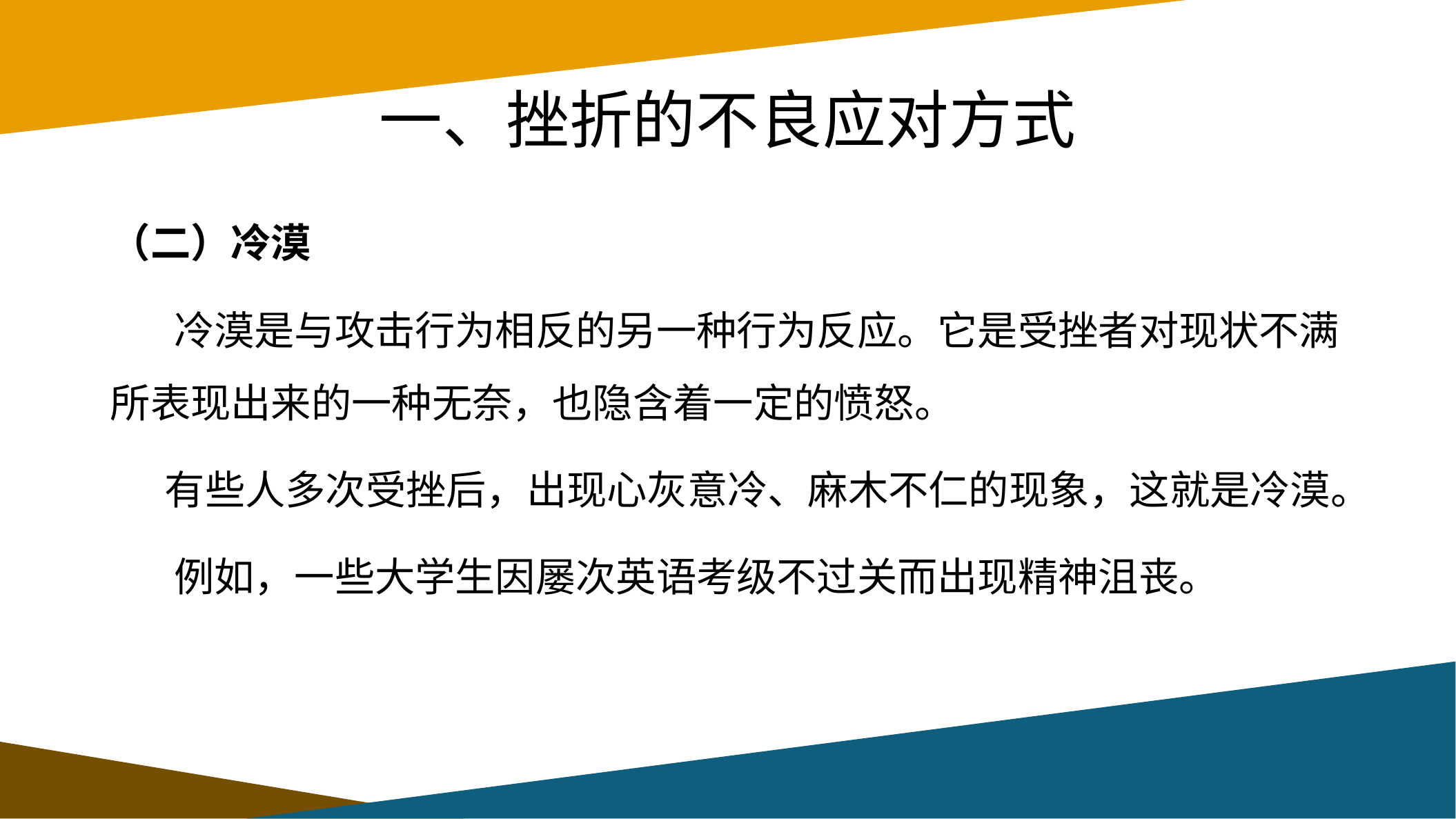

# 一、挫折的不良应对方式
（二）冷漠
      冷漠是与攻击行为相反的另一种行为反应。它是受挫者对现状不满所表现出来的一种无奈，也隐含着一定的愤怒。
     有些人多次受挫后，出现心灰意冷、麻木不仁的现象，这就是冷漠。
      例如，一些大学生因屡次英语考级不过关而出现精神沮丧。